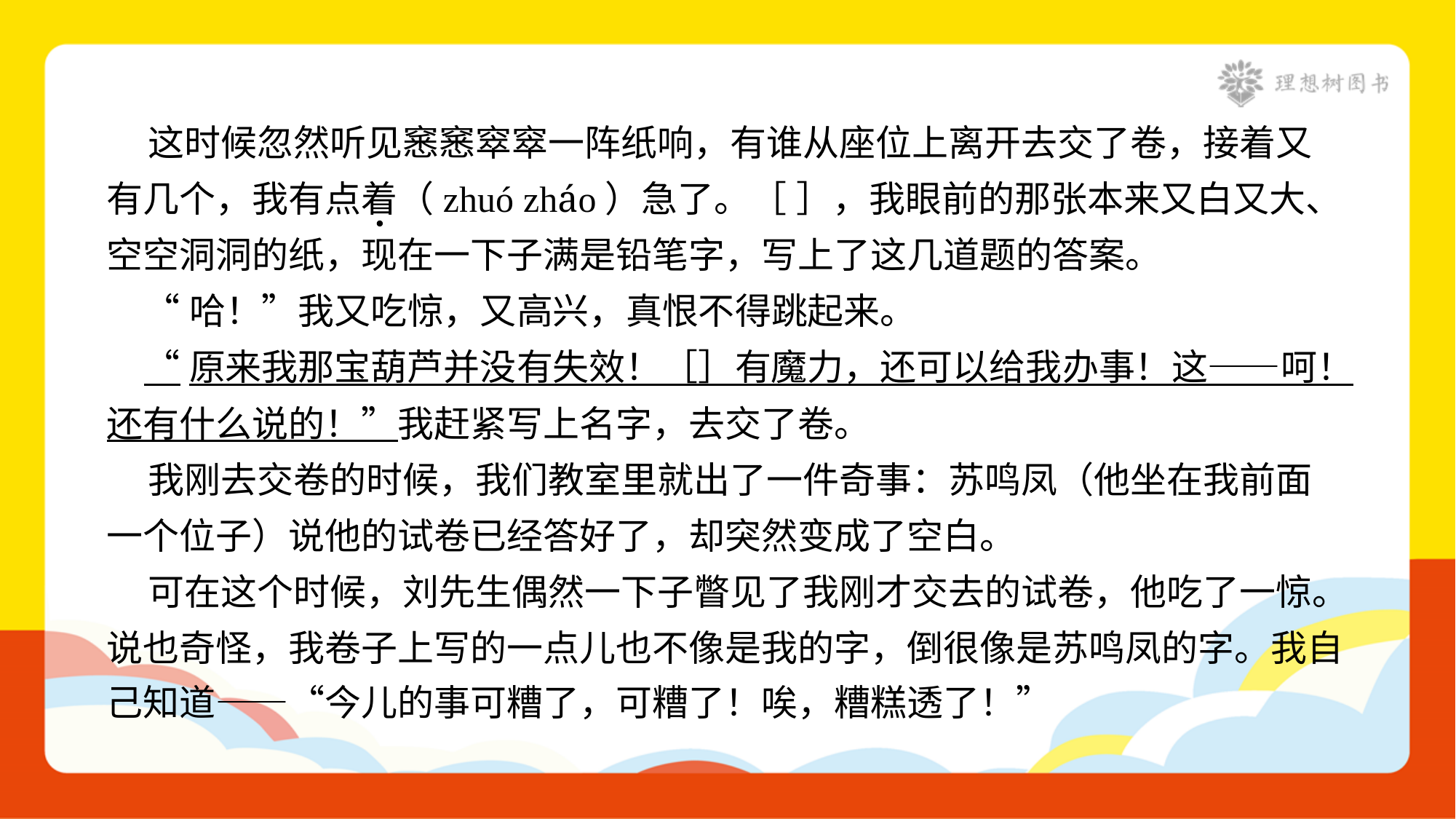

这时候忽然听见窸窸窣窣一阵纸响，有谁从座位上离开去交了卷，接着又
有几个，我有点着（zhuó zháo）急了。［ ］，我眼前的那张本来又白又大、
空空洞洞的纸，现在一下子满是铅笔字，写上了这几道题的答案。
    “哈！”我又吃惊，又高兴，真恨不得跳起来。
    “原来我那宝葫芦并没有失效！［］有魔力，还可以给我办事！这——呵！
还有什么说的！”我赶紧写上名字，去交了卷。
    我刚去交卷的时候，我们教室里就出了一件奇事：苏鸣凤（他坐在我前面
一个位子）说他的试卷已经答好了，却突然变成了空白。
    可在这个时候，刘先生偶然一下子瞥见了我刚才交去的试卷，他吃了一惊。
说也奇怪，我卷子上写的一点儿也不像是我的字，倒很像是苏鸣凤的字。我自
己知道——“今儿的事可糟了，可糟了！唉，糟糕透了！”